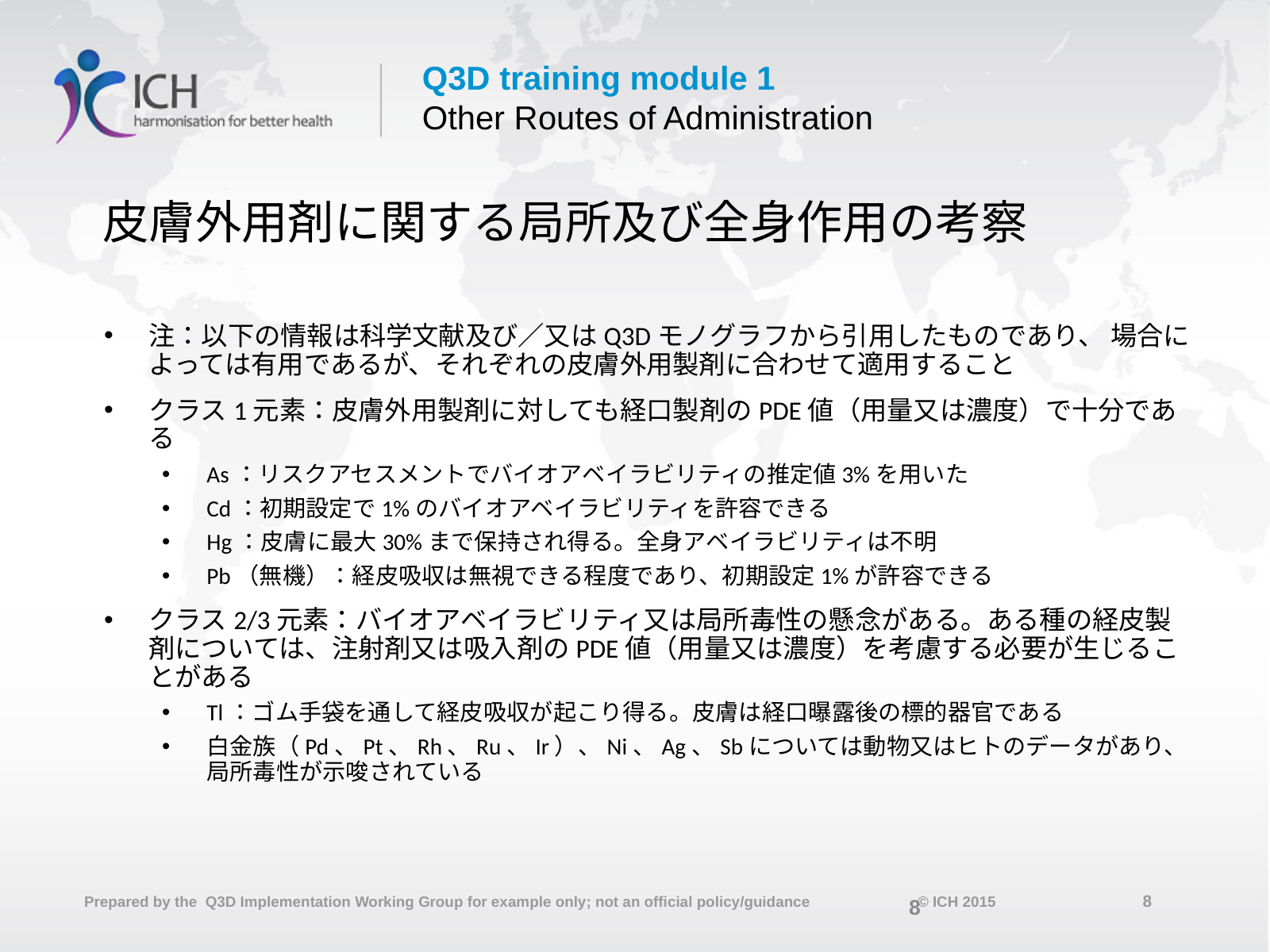

# 皮膚外用剤に関する局所及び全身作用の考察
注：以下の情報は科学文献及び／又はQ3Dモノグラフから引用したものであり、 場合によっては有用であるが、それぞれの皮膚外用製剤に合わせて適用すること
クラス1元素：皮膚外用製剤に対しても経口製剤のPDE値（用量又は濃度）で十分である
As：リスクアセスメントでバイオアベイラビリティの推定値3%を用いた
Cd：初期設定で1%のバイオアベイラビリティを許容できる
Hg：皮膚に最大30%まで保持され得る。全身アベイラビリティは不明
Pb（無機）：経皮吸収は無視できる程度であり、初期設定1%が許容できる
クラス2/3元素：バイオアベイラビリティ又は局所毒性の懸念がある。ある種の経皮製剤については、注射剤又は吸入剤のPDE値（用量又は濃度）を考慮する必要が生じることがある
Tl：ゴム手袋を通して経皮吸収が起こり得る。皮膚は経口曝露後の標的器官である
白金族（Pd、Pt、Rh、Ru、Ir）、Ni、Ag、Sbについては動物又はヒトのデータがあり、局所毒性が示唆されている
8